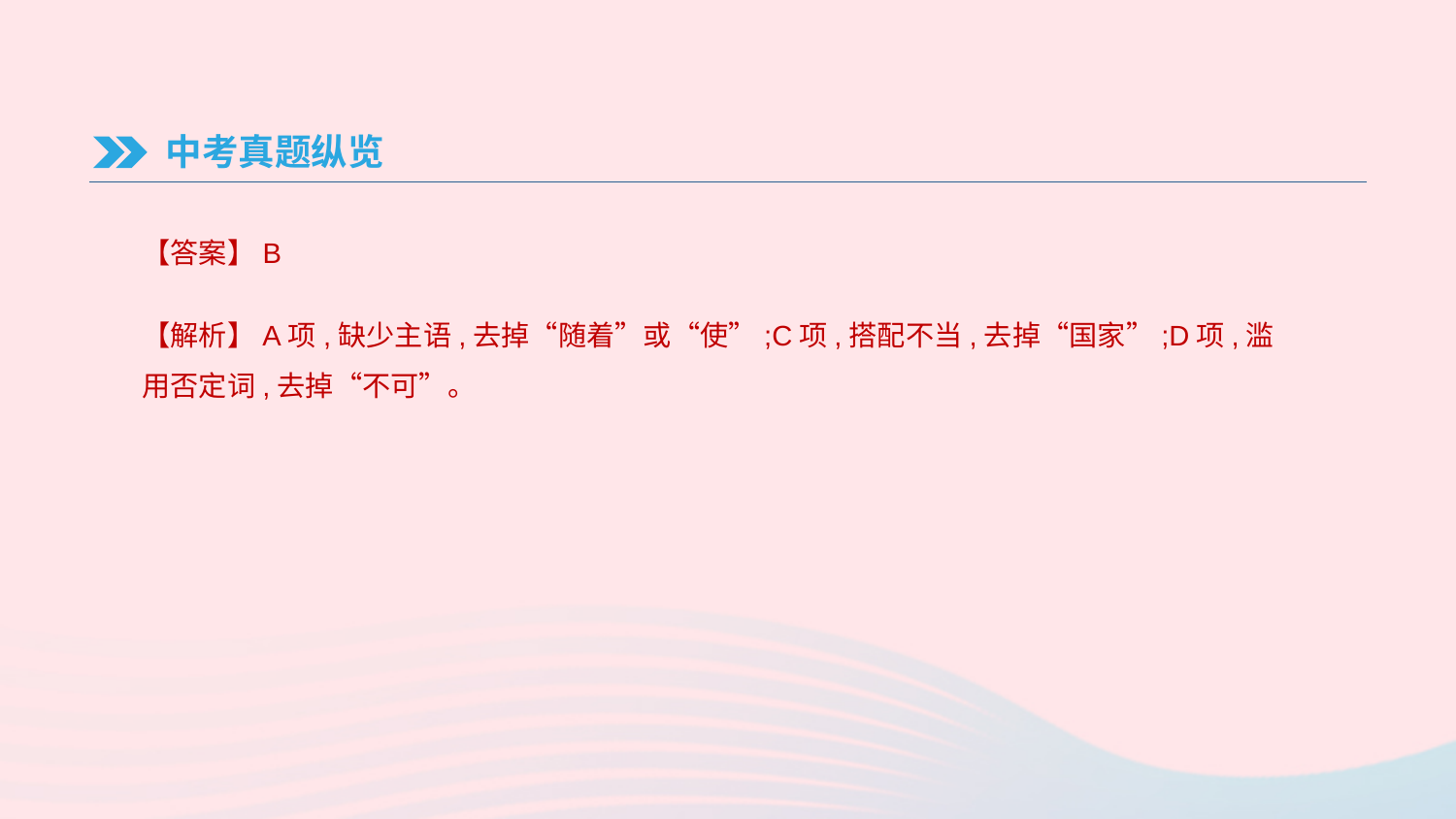

中考真题纵览

【答案】B
【解析】A项,缺少主语,去掉“随着”或“使”;C项,搭配不当,去掉“国家”;D项,滥用否定词,去掉“不可”。